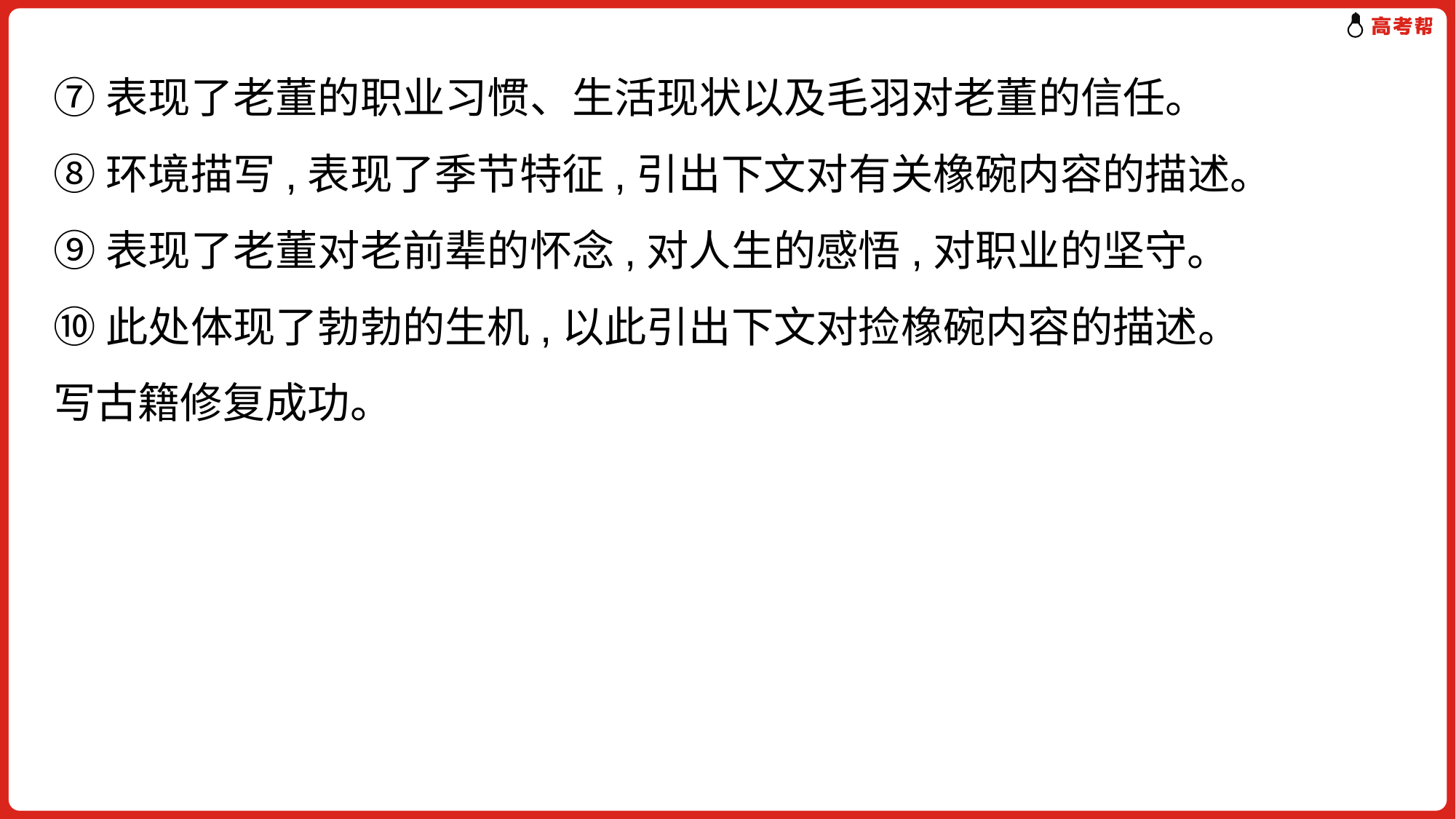

⑦表现了老董的职业习惯、生活现状以及毛羽对老董的信任。
⑧环境描写,表现了季节特征,引出下文对有关橡碗内容的描述。
⑨表现了老董对老前辈的怀念,对人生的感悟,对职业的坚守。
⑩此处体现了勃勃的生机,以此引出下文对捡橡碗内容的描述。
写古籍修复成功。